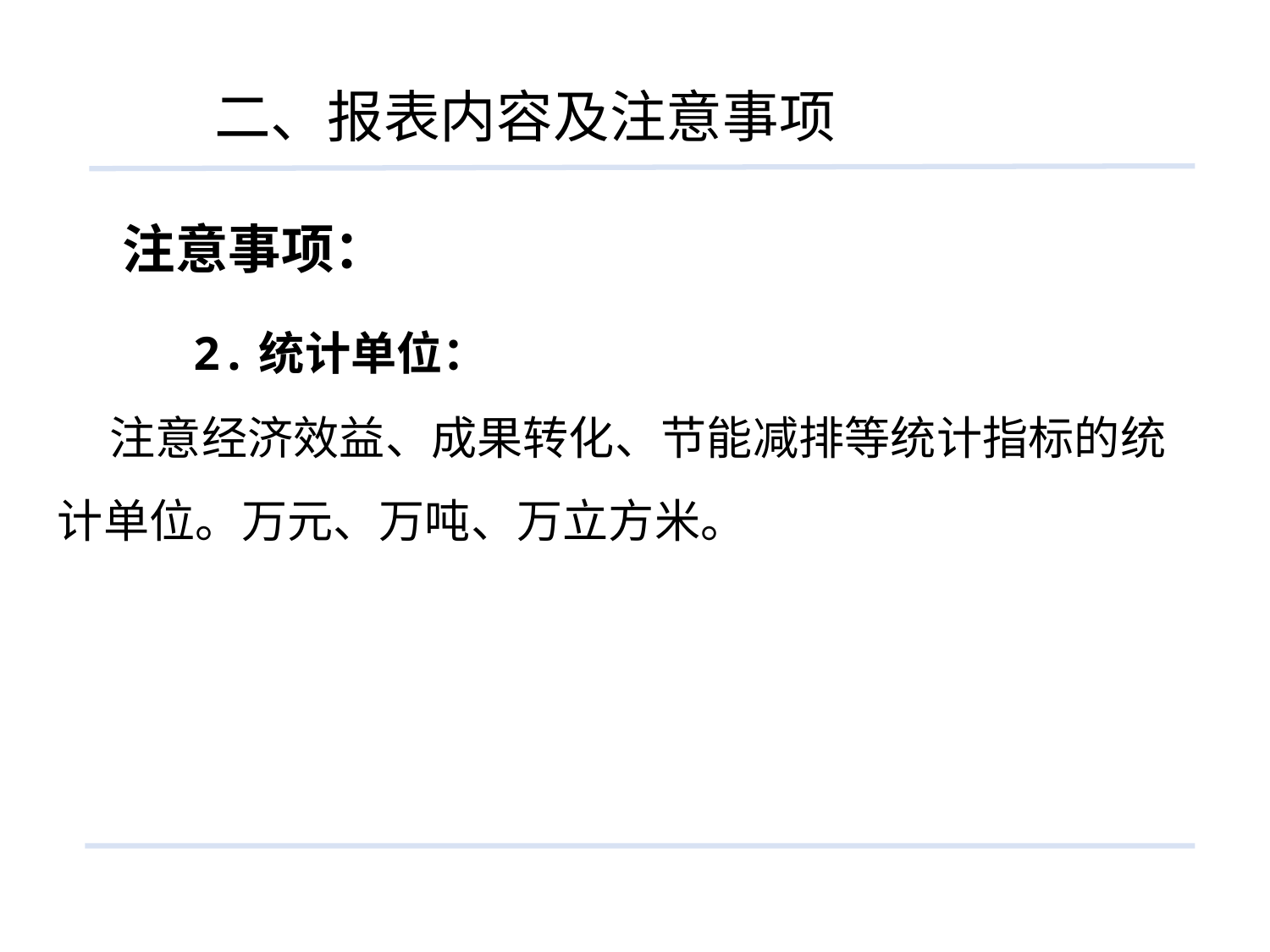

二、报表内容及注意事项

    注意事项：
    2.统计单位：
    注意经济效益、成果转化、节能减排等统计指标的统计单位。万元、万吨、万立方米。